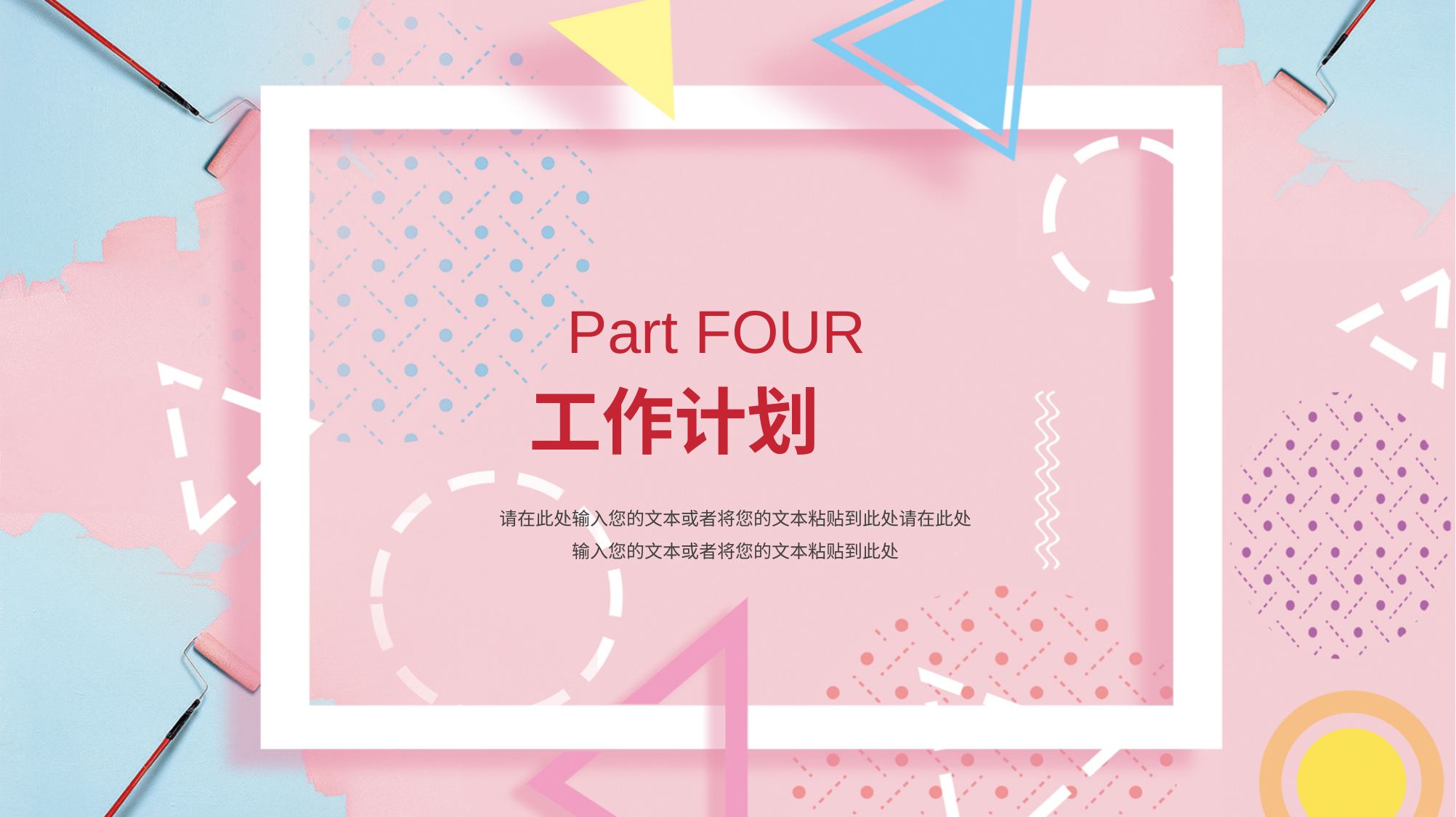

Part FOUR
工作计划
请在此处输入您的文本或者将您的文本粘贴到此处请在此处输入您的文本或者将您的文本粘贴到此处